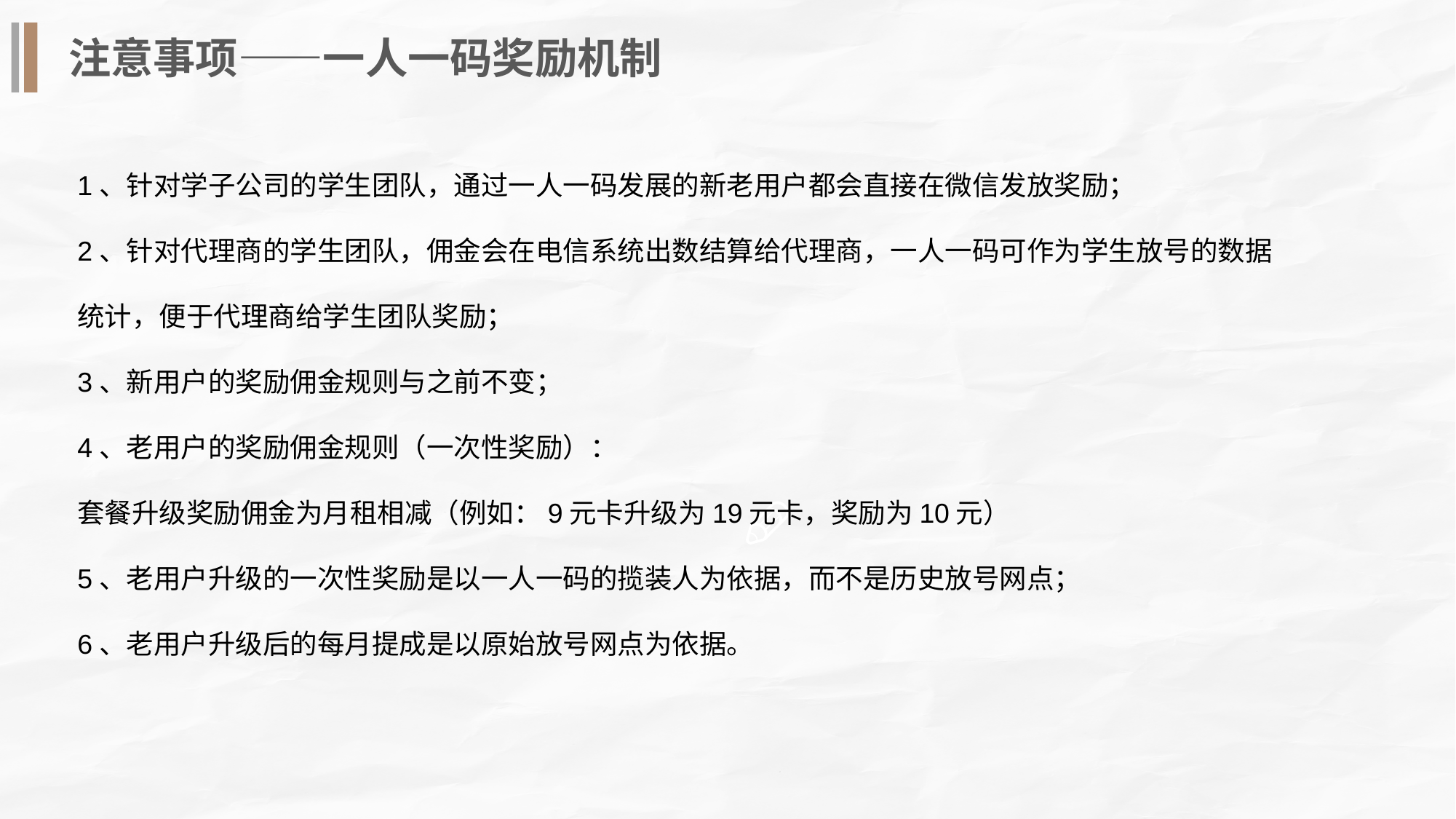

注意事项——一人一码奖励机制

1、针对学子公司的学生团队，通过一人一码发展的新老用户都会直接在微信发放奖励；
2、针对代理商的学生团队，佣金会在电信系统出数结算给代理商，一人一码可作为学生放号的数据统计，便于代理商给学生团队奖励；
3、新用户的奖励佣金规则与之前不变；
4、老用户的奖励佣金规则（一次性奖励）：
套餐升级奖励佣金为月租相减（例如：9元卡升级为19元卡，奖励为10元）
5、老用户升级的一次性奖励是以一人一码的揽装人为依据，而不是历史放号网点；
6、老用户升级后的每月提成是以原始放号网点为依据。